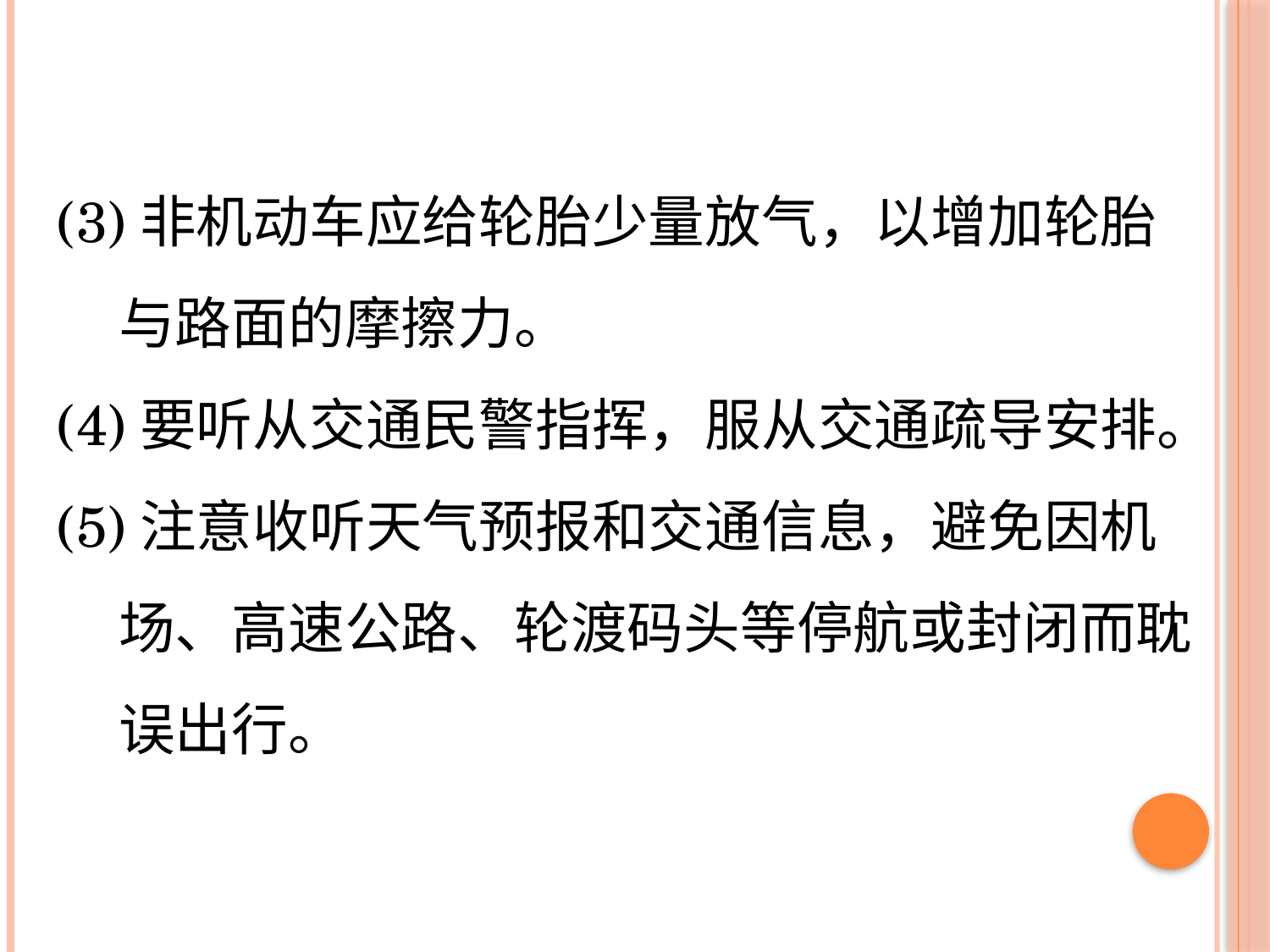

(3)非机动车应给轮胎少量放气，以增加轮胎与路面的摩擦力。
(4)要听从交通民警指挥，服从交通疏导安排。
(5)注意收听天气预报和交通信息，避免因机场、高速公路、轮渡码头等停航或封闭而耽误出行。